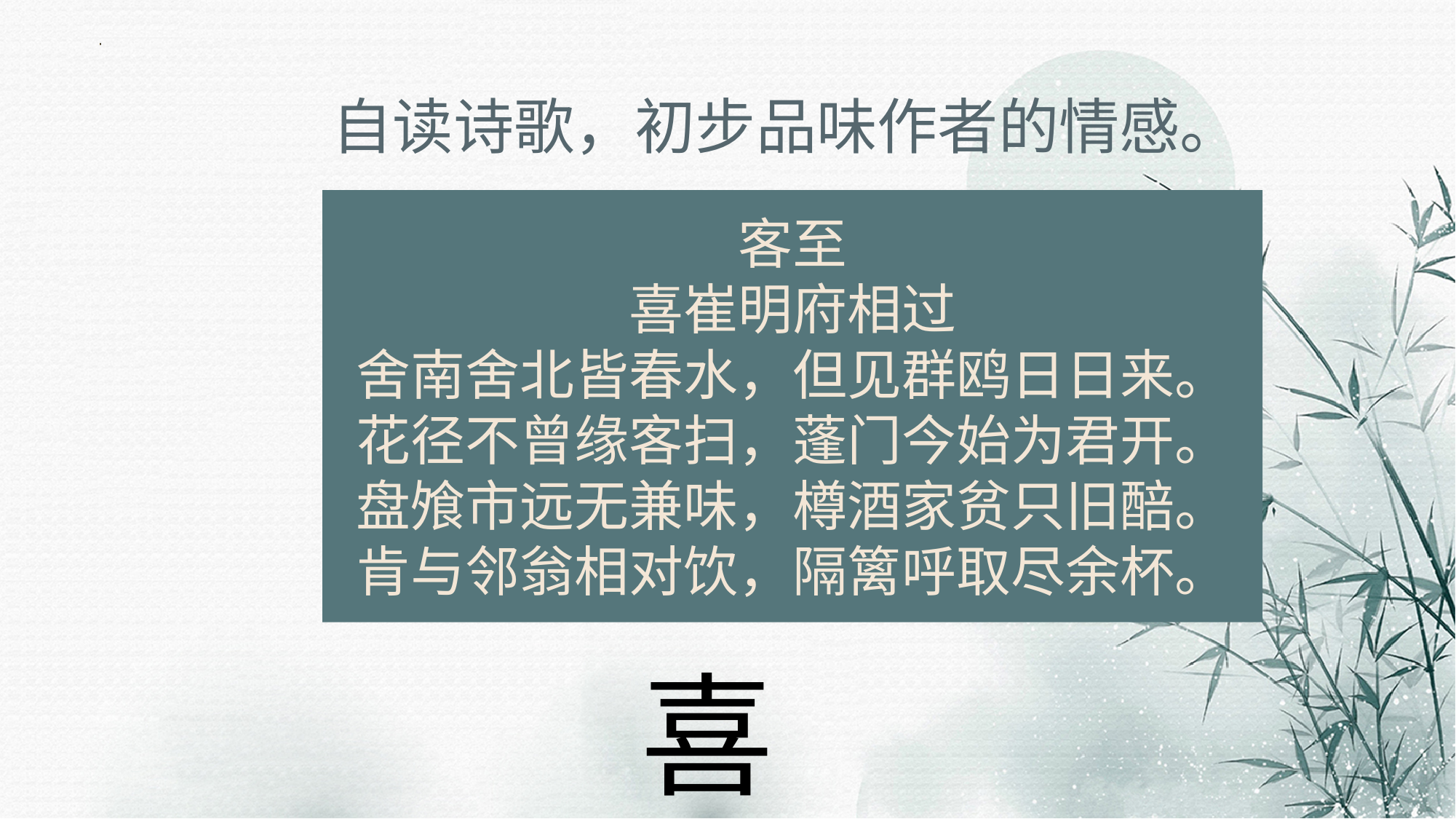

自读诗歌，初步品味作者的情感。
客至
喜崔明府相过
舍南舍北皆春水，但见群鸥日日来。
花径不曾缘客扫，蓬门今始为君开。
盘飧市远无兼味，樽酒家贫只旧醅。
肯与邻翁相对饮，隔篱呼取尽余杯。
喜